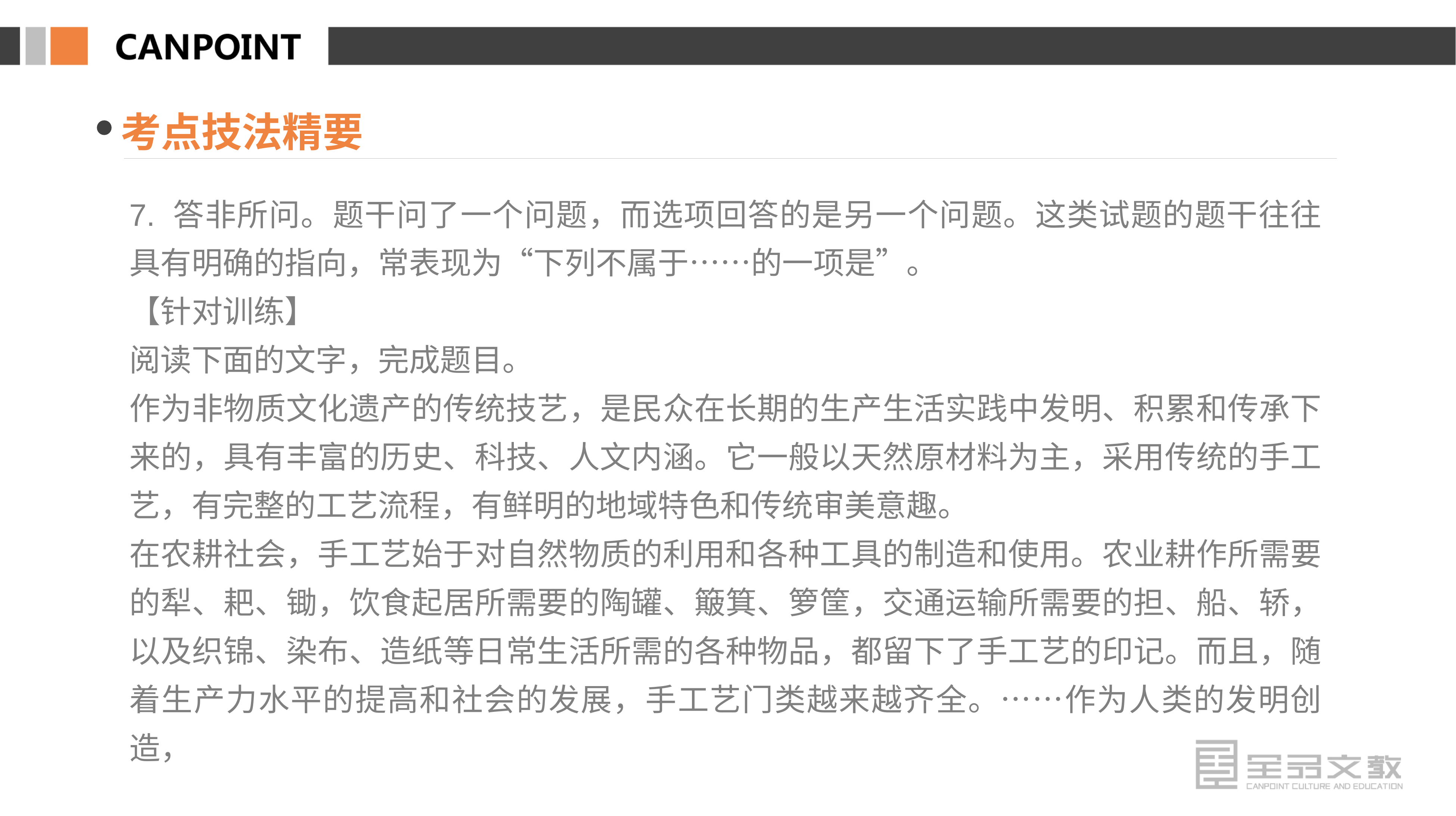

考点技法精要

7. 答非所问。题干问了一个问题，而选项回答的是另一个问题。这类试题的题干往往具有明确的指向，常表现为“下列不属于……的一项是”。
【针对训练】
阅读下面的文字，完成题目。
作为非物质文化遗产的传统技艺，是民众在长期的生产生活实践中发明、积累和传承下来的，具有丰富的历史、科技、人文内涵。它一般以天然原材料为主，采用传统的手工艺，有完整的工艺流程，有鲜明的地域特色和传统审美意趣。
在农耕社会，手工艺始于对自然物质的利用和各种工具的制造和使用。农业耕作所需要的犁、耙、锄，饮食起居所需要的陶罐、簸箕、箩筐，交通运输所需要的担、船、轿，以及织锦、染布、造纸等日常生活所需的各种物品，都留下了手工艺的印记。而且，随着生产力水平的提高和社会的发展，手工艺门类越来越齐全。……作为人类的发明创造，